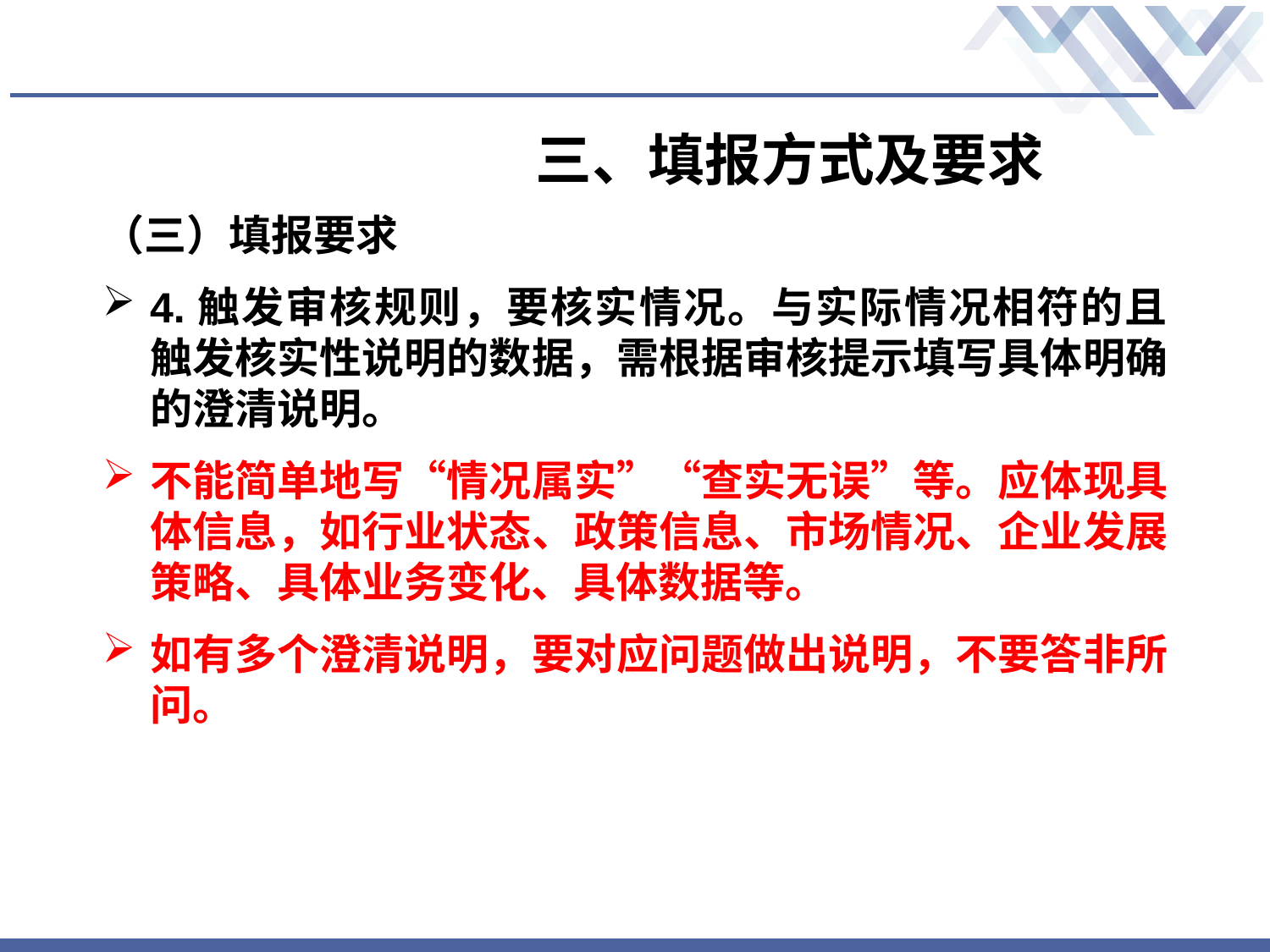

# 三、填报方式及要求
（三）填报要求
4.触发审核规则，要核实情况。与实际情况相符的且触发核实性说明的数据，需根据审核提示填写具体明确的澄清说明。
不能简单地写“情况属实”“查实无误”等。应体现具体信息，如行业状态、政策信息、市场情况、企业发展策略、具体业务变化、具体数据等。
如有多个澄清说明，要对应问题做出说明，不要答非所问。